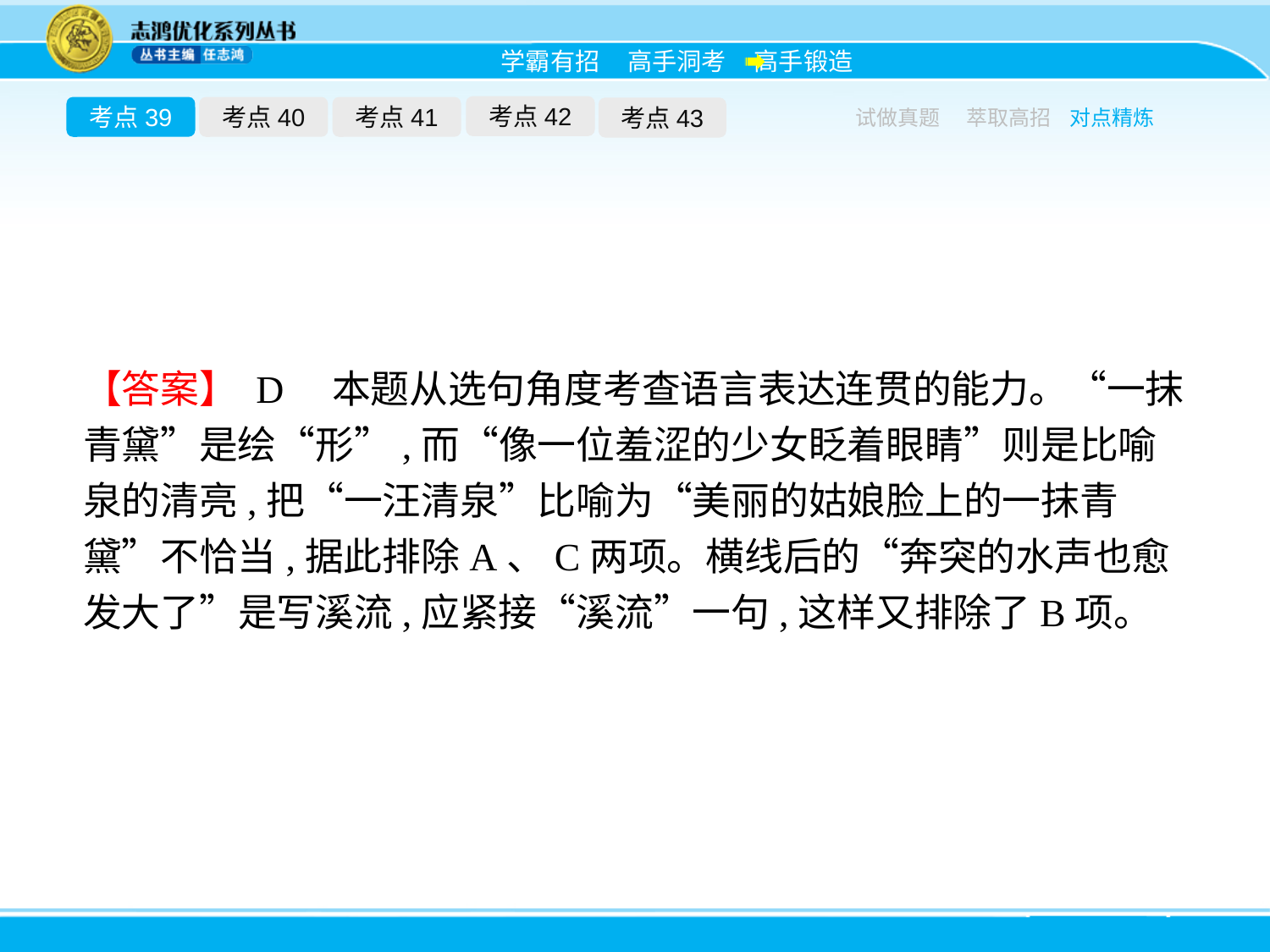

考点42
考点39
考点40
考点41
考点43
试做真题
萃取高招
对点精炼
【答案】 D　本题从选句角度考查语言表达连贯的能力。“一抹青黛”是绘“形”,而“像一位羞涩的少女眨着眼睛”则是比喻泉的清亮,把“一汪清泉”比喻为“美丽的姑娘脸上的一抹青黛”不恰当,据此排除A、C两项。横线后的“奔突的水声也愈发大了”是写溪流,应紧接“溪流”一句,这样又排除了B项。